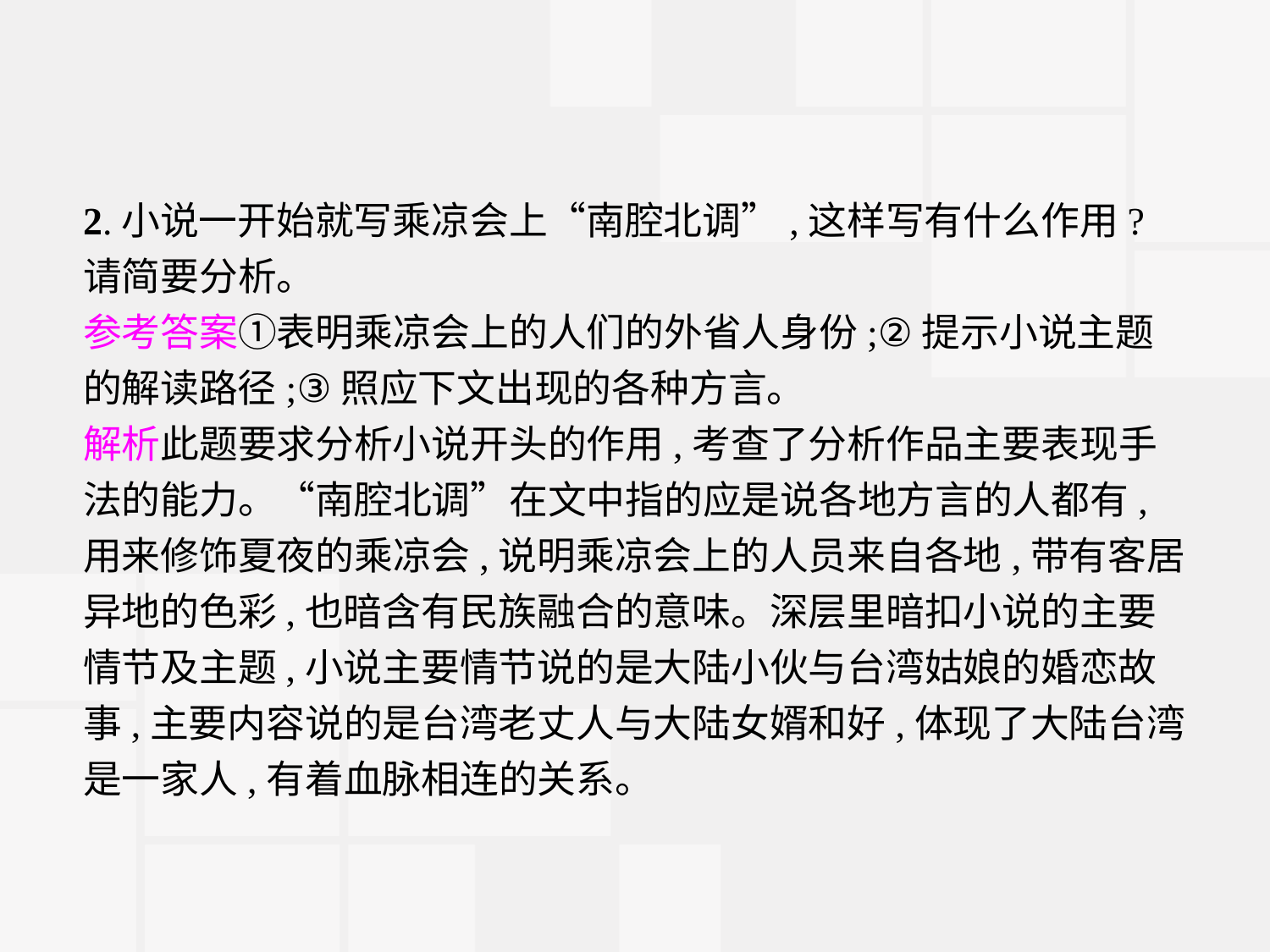

2.小说一开始就写乘凉会上“南腔北调”,这样写有什么作用?请简要分析。
参考答案①表明乘凉会上的人们的外省人身份;②提示小说主题的解读路径;③照应下文出现的各种方言。
解析此题要求分析小说开头的作用,考查了分析作品主要表现手法的能力。“南腔北调”在文中指的应是说各地方言的人都有,用来修饰夏夜的乘凉会,说明乘凉会上的人员来自各地,带有客居异地的色彩,也暗含有民族融合的意味。深层里暗扣小说的主要情节及主题,小说主要情节说的是大陆小伙与台湾姑娘的婚恋故事,主要内容说的是台湾老丈人与大陆女婿和好,体现了大陆台湾是一家人,有着血脉相连的关系。